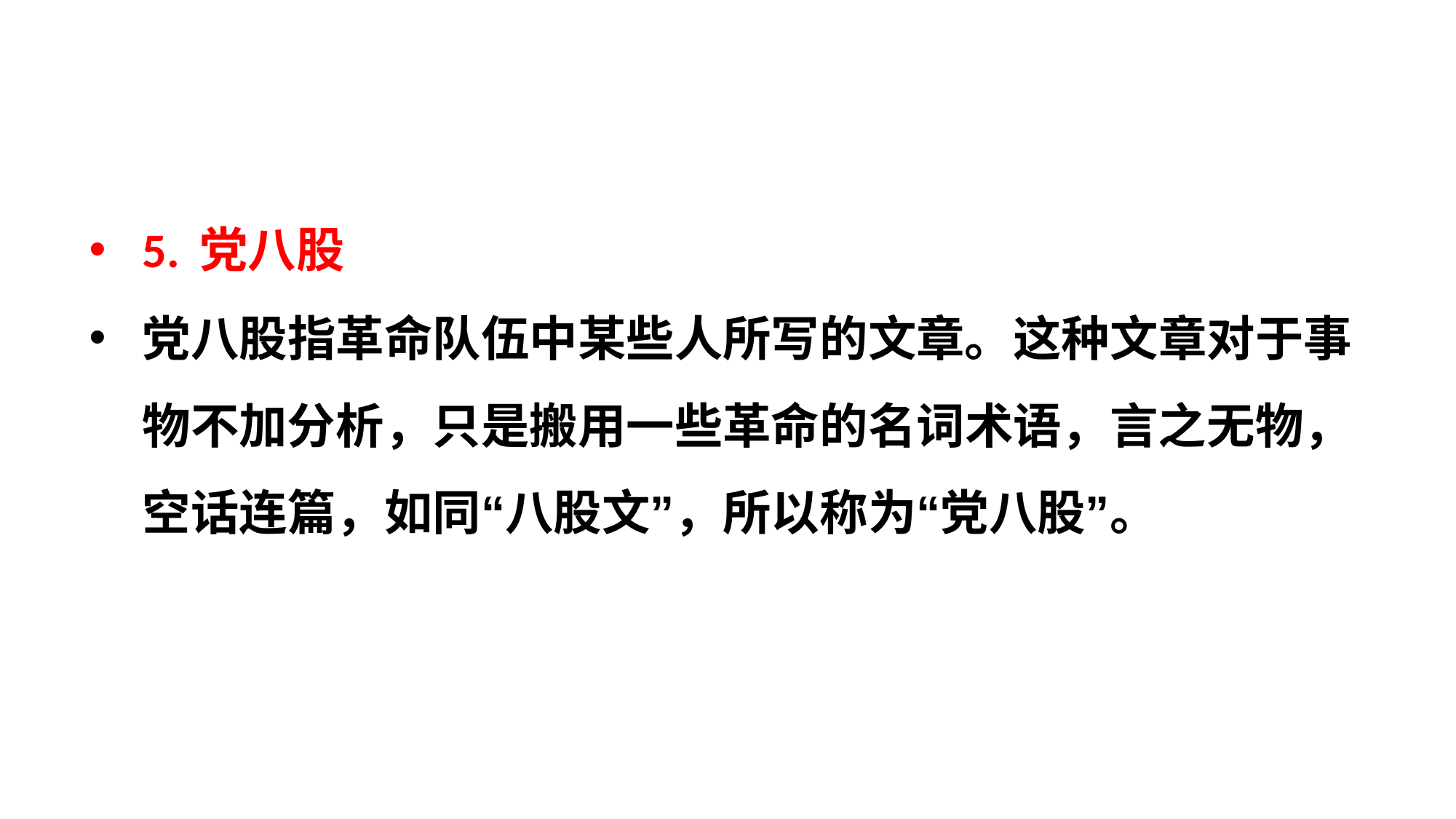

5. 党八股
党八股指革命队伍中某些人所写的文章。这种文章对于事物不加分析，只是搬用一些革命的名词术语，言之无物，空话连篇，如同“八股文”，所以称为“党八股”。